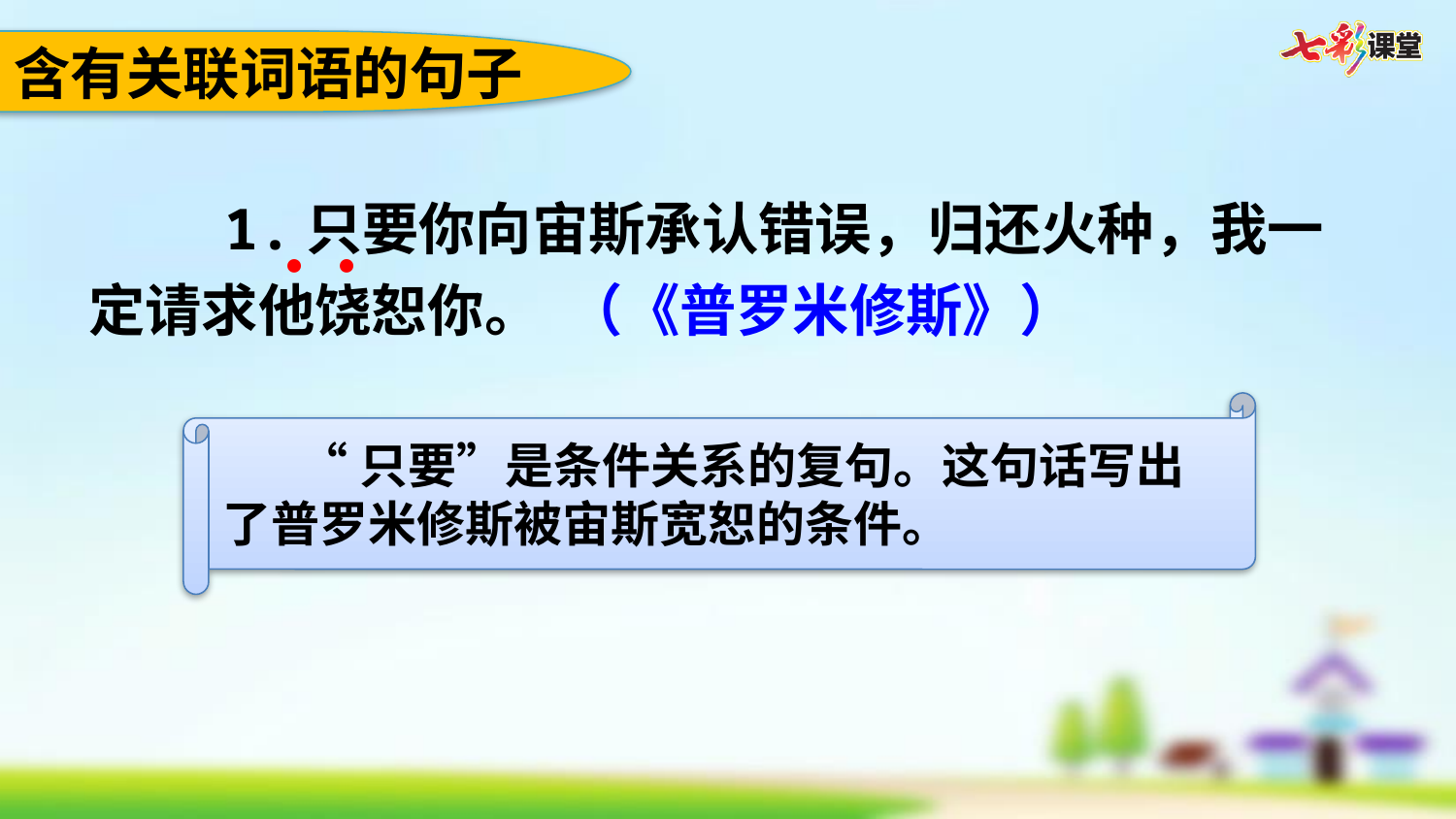

含有关联词语的句子
    1.只要你向宙斯承认错误，归还火种，我一定请求他饶恕你。  （《普罗米修斯》）
·  ·
       “只要”是条件关系的复句。这句话写出了普罗米修斯被宙斯宽恕的条件。